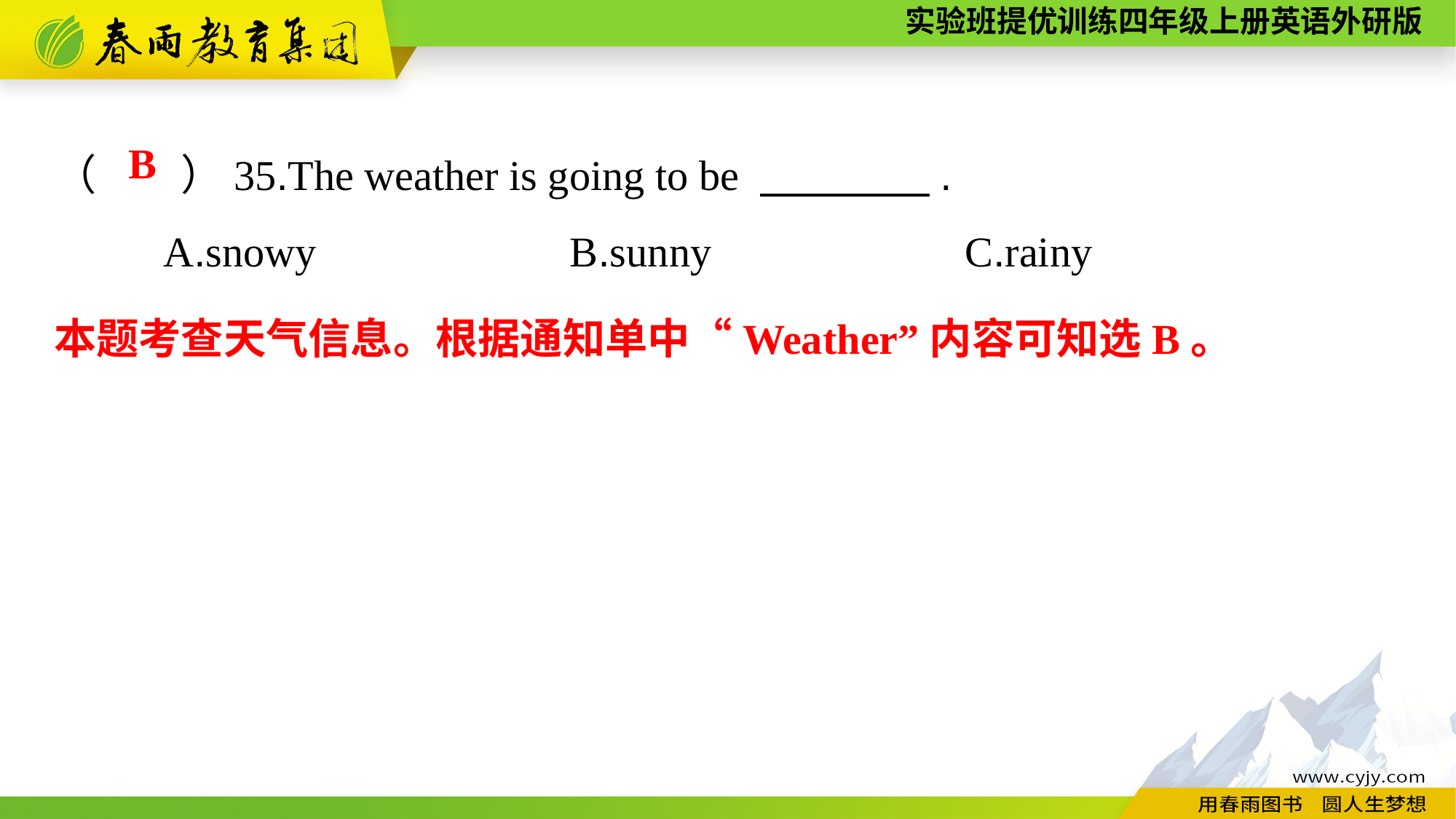

（　　）35.The weather is going to be 　　　　.
	A.snowy                        B.sunny                        C.rainy
B
本题考查天气信息。根据通知单中“Weather”内容可知选B。